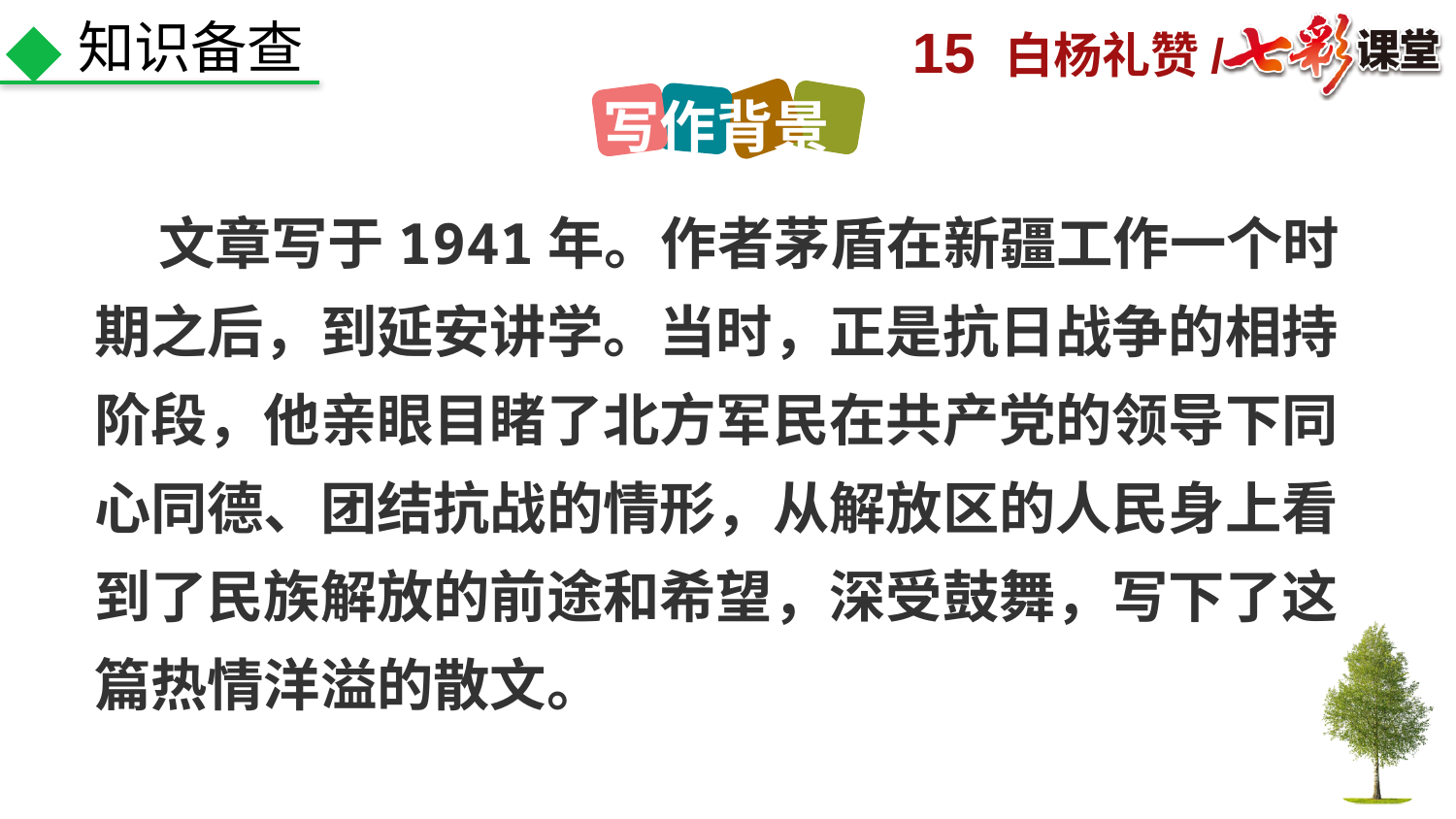

知识备查

写作背景

    文章写于1941年。作者茅盾在新疆工作一个时期之后，到延安讲学。当时，正是抗日战争的相持阶段，他亲眼目睹了北方军民在共产党的领导下同心同德、团结抗战的情形，从解放区的人民身上看到了民族解放的前途和希望，深受鼓舞，写下了这篇热情洋溢的散文。